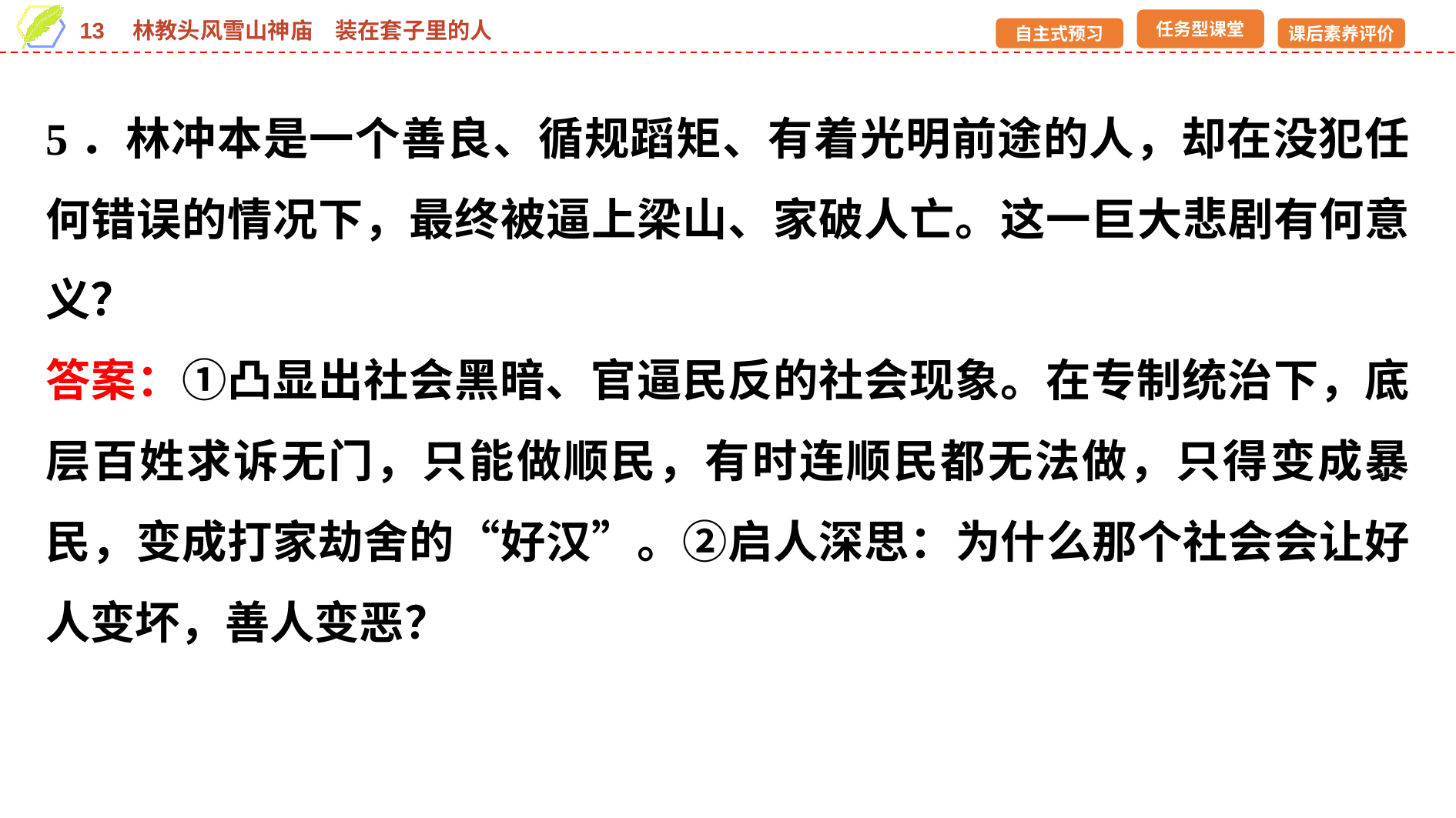

5．林冲本是一个善良、循规蹈矩、有着光明前途的人，却在没犯任何错误的情况下，最终被逼上梁山、家破人亡。这一巨大悲剧有何意义？
答案：①凸显出社会黑暗、官逼民反的社会现象。在专制统治下，底层百姓求诉无门，只能做顺民，有时连顺民都无法做，只得变成暴民，变成打家劫舍的“好汉”。②启人深思：为什么那个社会会让好人变坏，善人变恶？